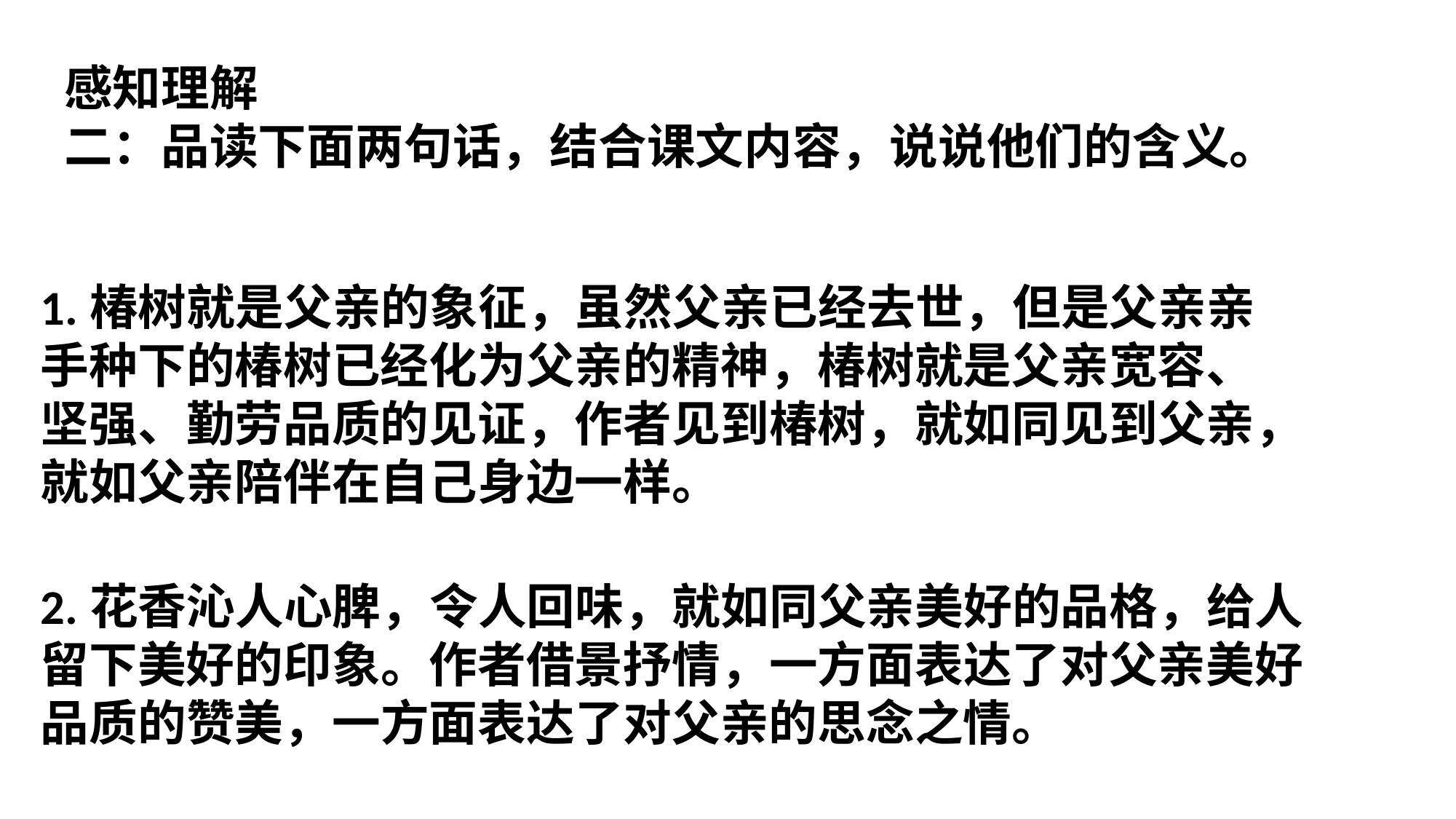

感知理解
二：品读下面两句话，结合课文内容，说说他们的含义。

1.椿树就是父亲的象征，虽然父亲已经去世，但是父亲亲手种下的椿树已经化为父亲的精神，椿树就是父亲宽容、坚强、勤劳品质的见证，作者见到椿树，就如同见到父亲，就如父亲陪伴在自己身边一样。
2.花香沁人心脾，令人回味，就如同父亲美好的品格，给人留下美好的印象。作者借景抒情，一方面表达了对父亲美好品质的赞美，一方面表达了对父亲的思念之情。